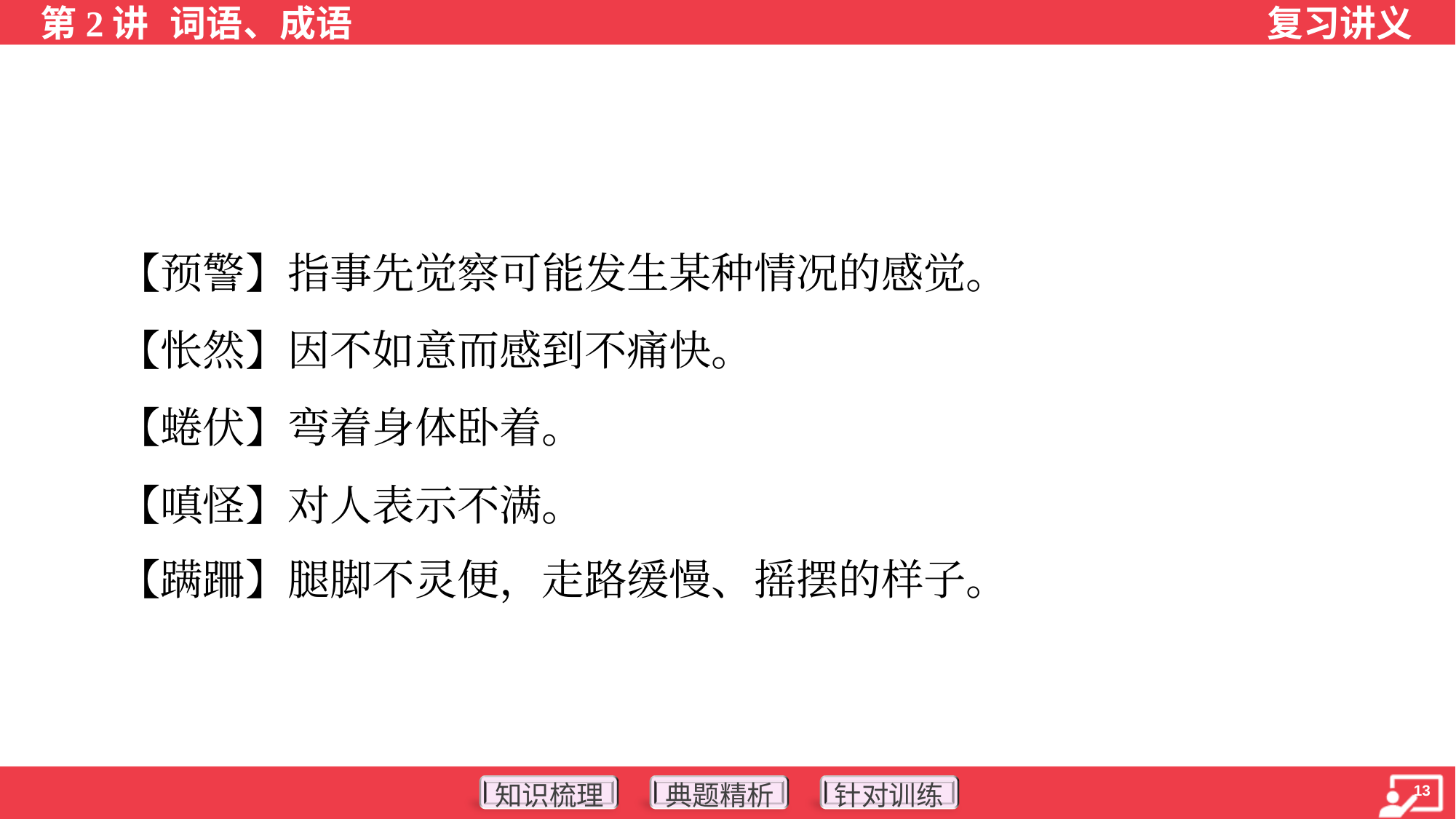

【预警】指事先觉察可能发生某种情况的感觉。
    【怅然】因不如意而感到不痛快。
    【蜷伏】弯着身体卧着。
    【嗔怪】对人表示不满。
    【蹒跚】腿脚不灵便，走路缓慢、摇摆的样子。